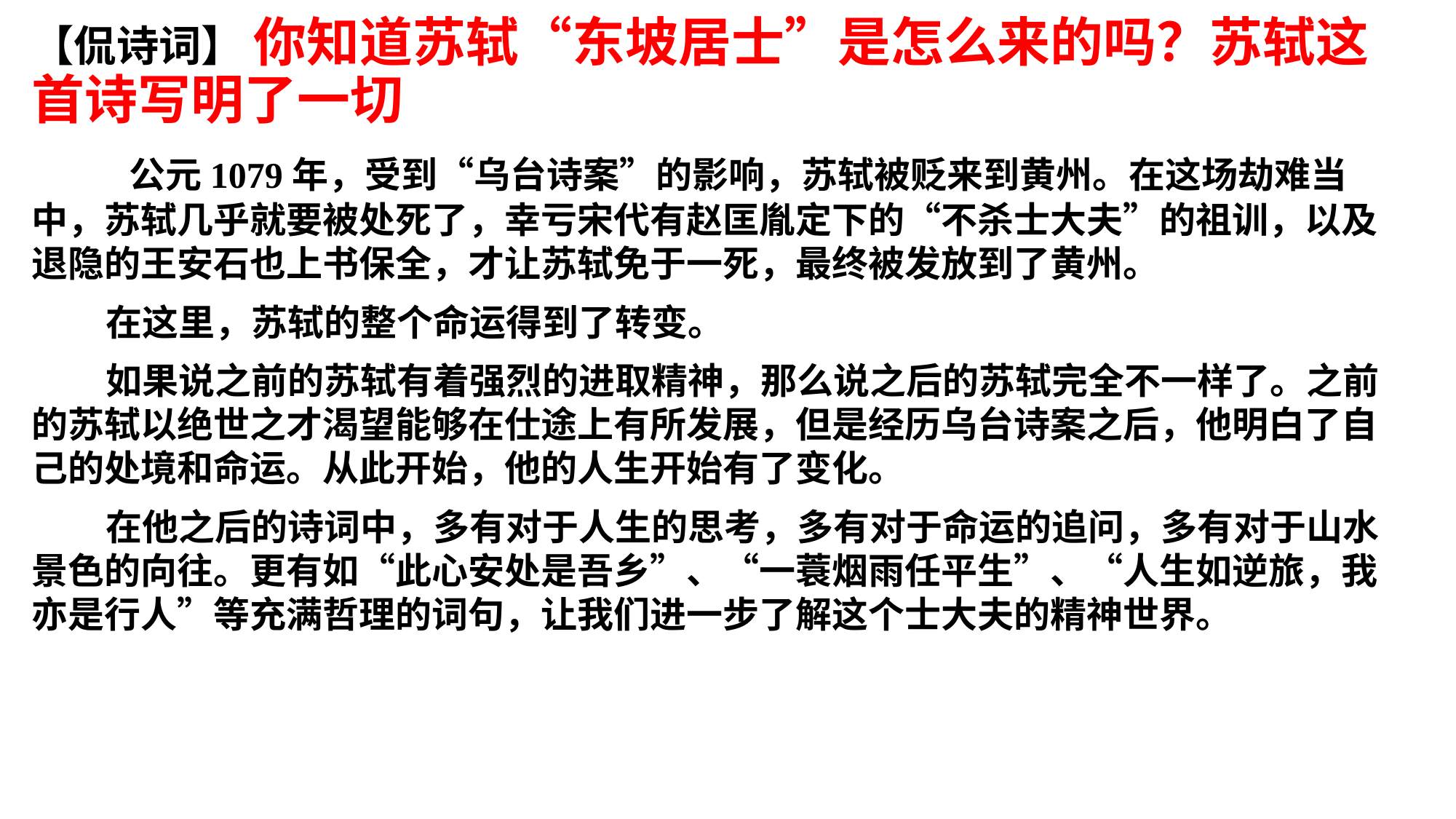

【侃诗词】 你知道苏轼“东坡居士”是怎么来的吗？苏轼这首诗写明了一切
         公元1079年，受到“乌台诗案”的影响，苏轼被贬来到黄州。在这场劫难当中，苏轼几乎就要被处死了，幸亏宋代有赵匡胤定下的“不杀士大夫”的祖训，以及退隐的王安石也上书保全，才让苏轼免于一死，最终被发放到了黄州。
        在这里，苏轼的整个命运得到了转变。
        如果说之前的苏轼有着强烈的进取精神，那么说之后的苏轼完全不一样了。之前的苏轼以绝世之才渴望能够在仕途上有所发展，但是经历乌台诗案之后，他明白了自己的处境和命运。从此开始，他的人生开始有了变化。
        在他之后的诗词中，多有对于人生的思考，多有对于命运的追问，多有对于山水景色的向往。更有如“此心安处是吾乡”、“一蓑烟雨任平生”、“人生如逆旅，我亦是行人”等充满哲理的词句，让我们进一步了解这个士大夫的精神世界。